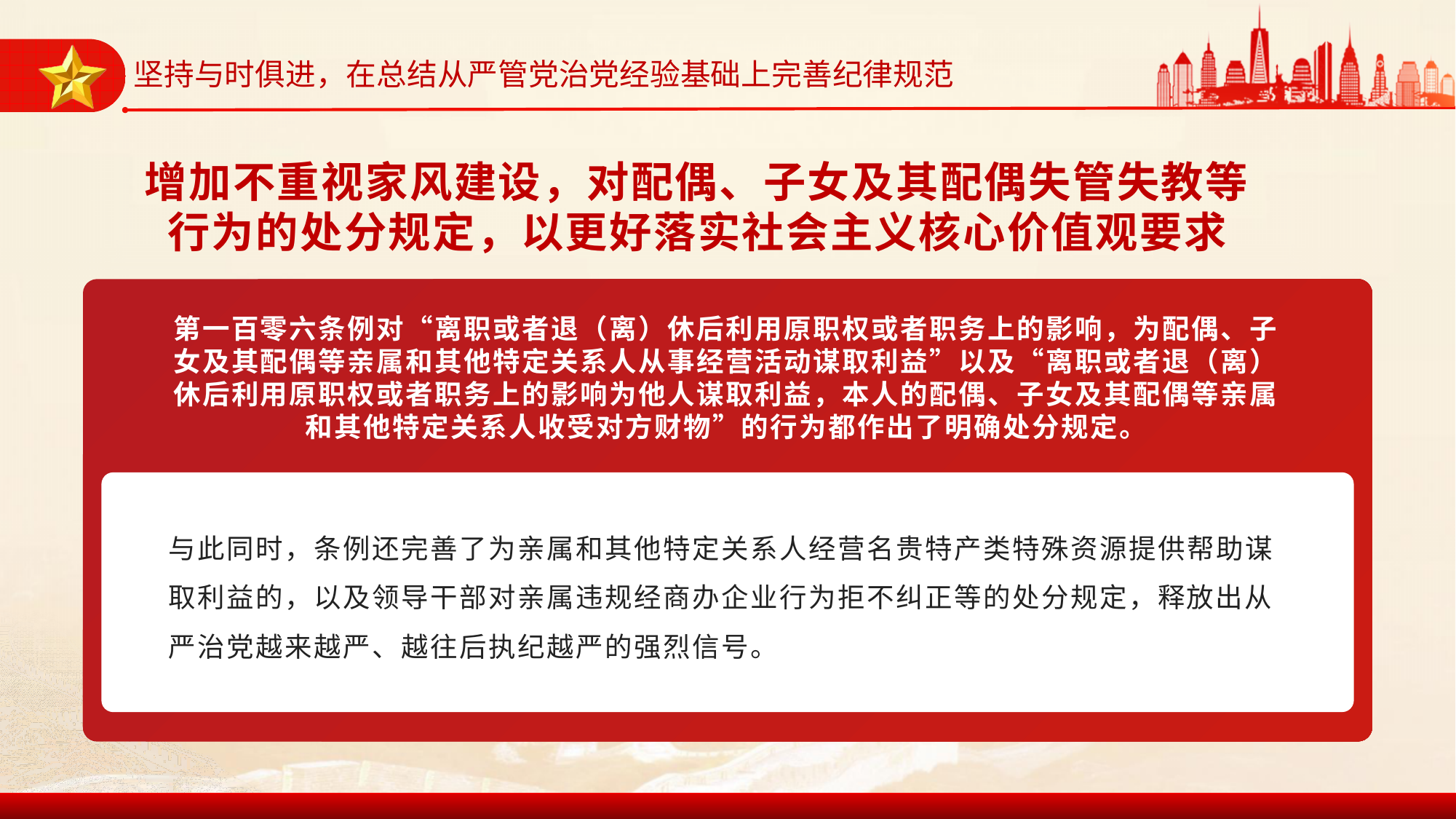

坚持与时俱进，在总结从严管党治党经验基础上完善纪律规范
增加不重视家风建设，对配偶、子女及其配偶失管失教等行为的处分规定，以更好落实社会主义核心价值观要求

第一百零六条例对“离职或者退（离）休后利用原职权或者职务上的影响，为配偶、子女及其配偶等亲属和其他特定关系人从事经营活动谋取利益”以及“离职或者退（离）休后利用原职权或者职务上的影响为他人谋取利益，本人的配偶、子女及其配偶等亲属和其他特定关系人收受对方财物”的行为都作出了明确处分规定。

与此同时，条例还完善了为亲属和其他特定关系人经营名贵特产类特殊资源提供帮助谋取利益的，以及领导干部对亲属违规经商办企业行为拒不纠正等的处分规定，释放出从严治党越来越严、越往后执纪越严的强烈信号。